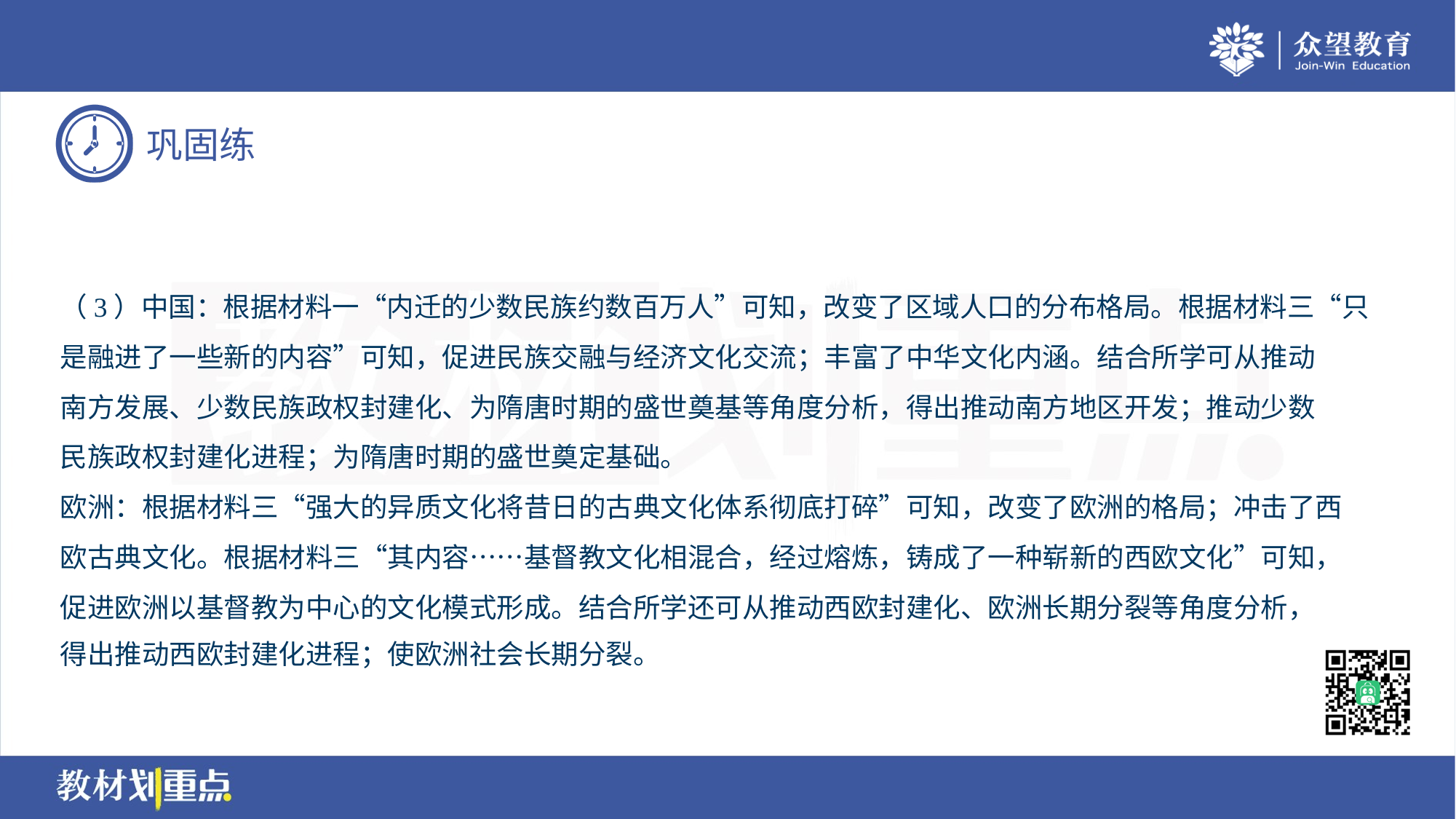

（3）中国：根据材料一“内迁的少数民族约数百万人”可知，改变了区域人口的分布格局。根据材料三“只
是融进了一些新的内容”可知，促进民族交融与经济文化交流；丰富了中华文化内涵。结合所学可从推动
南方发展、少数民族政权封建化、为隋唐时期的盛世奠基等角度分析，得出推动南方地区开发；推动少数
民族政权封建化进程；为隋唐时期的盛世奠定基础。
欧洲：根据材料三“强大的异质文化将昔日的古典文化体系彻底打碎”可知，改变了欧洲的格局；冲击了西
欧古典文化。根据材料三“其内容……基督教文化相混合，经过熔炼，铸成了一种崭新的西欧文化”可知，
促进欧洲以基督教为中心的文化模式形成。结合所学还可从推动西欧封建化、欧洲长期分裂等角度分析，
得出推动西欧封建化进程；使欧洲社会长期分裂。